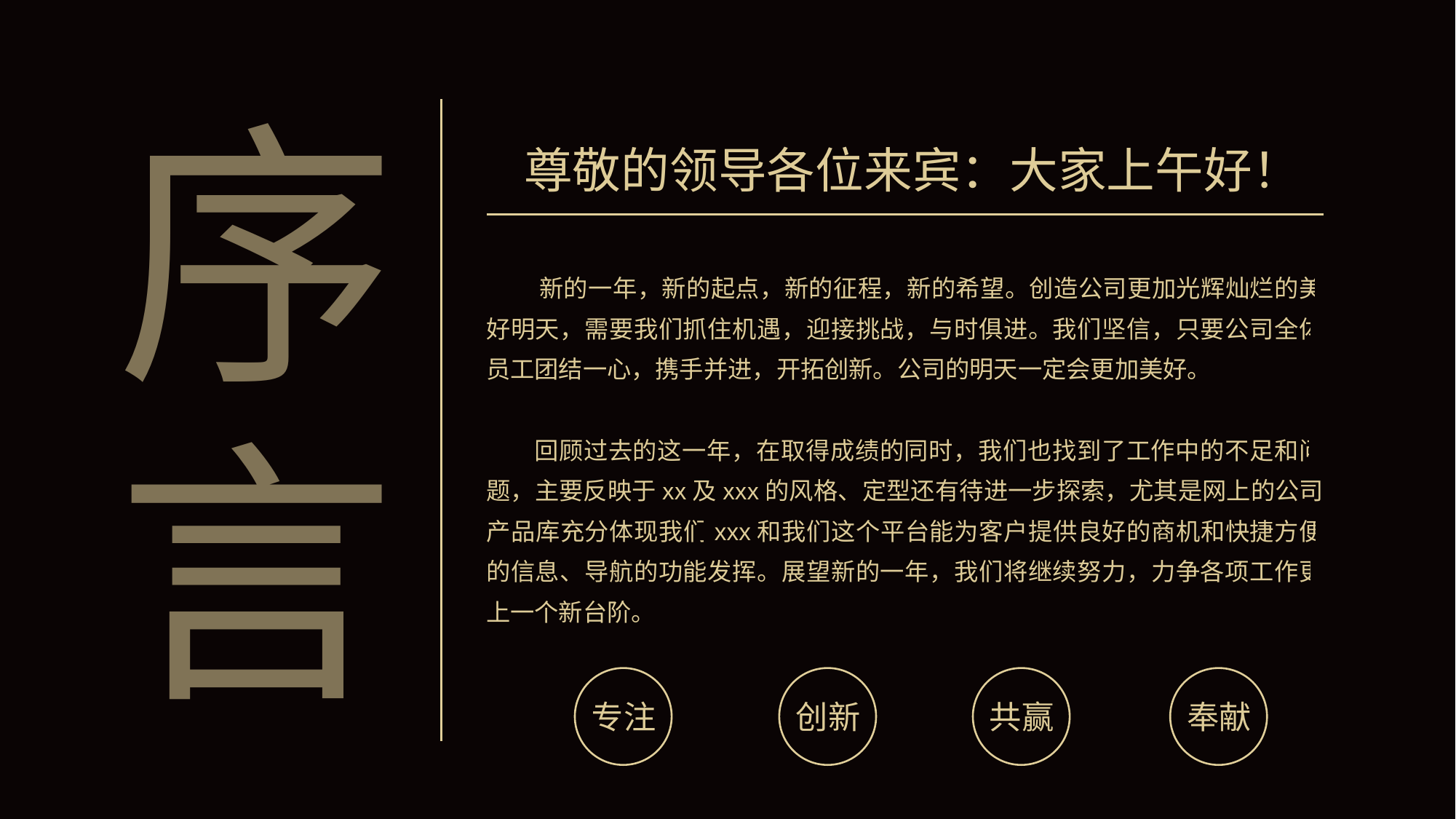

序
尊敬的领导各位来宾：大家上午好！
        新的一年，新的起点，新的征程，新的希望。创造公司更加光辉灿烂的美好明天，需要我们抓住机遇，迎接挑战，与时俱进。我们坚信，只要公司全体员工团结一心，携手并进，开拓创新。公司的明天一定会更加美好。

       回顾过去的这一年，在取得成绩的同时，我们也找到了工作中的不足和问题，主要反映于xx及xxx的风格、定型还有待进一步探索，尤其是网上的公司产品库充分体现我们xxx和我们这个平台能为客户提供良好的商机和快捷方便的信息、导航的功能发挥。展望新的一年，我们将继续努力，力争各项工作更上一个新台阶。
言

专注

创新

共赢

奉献